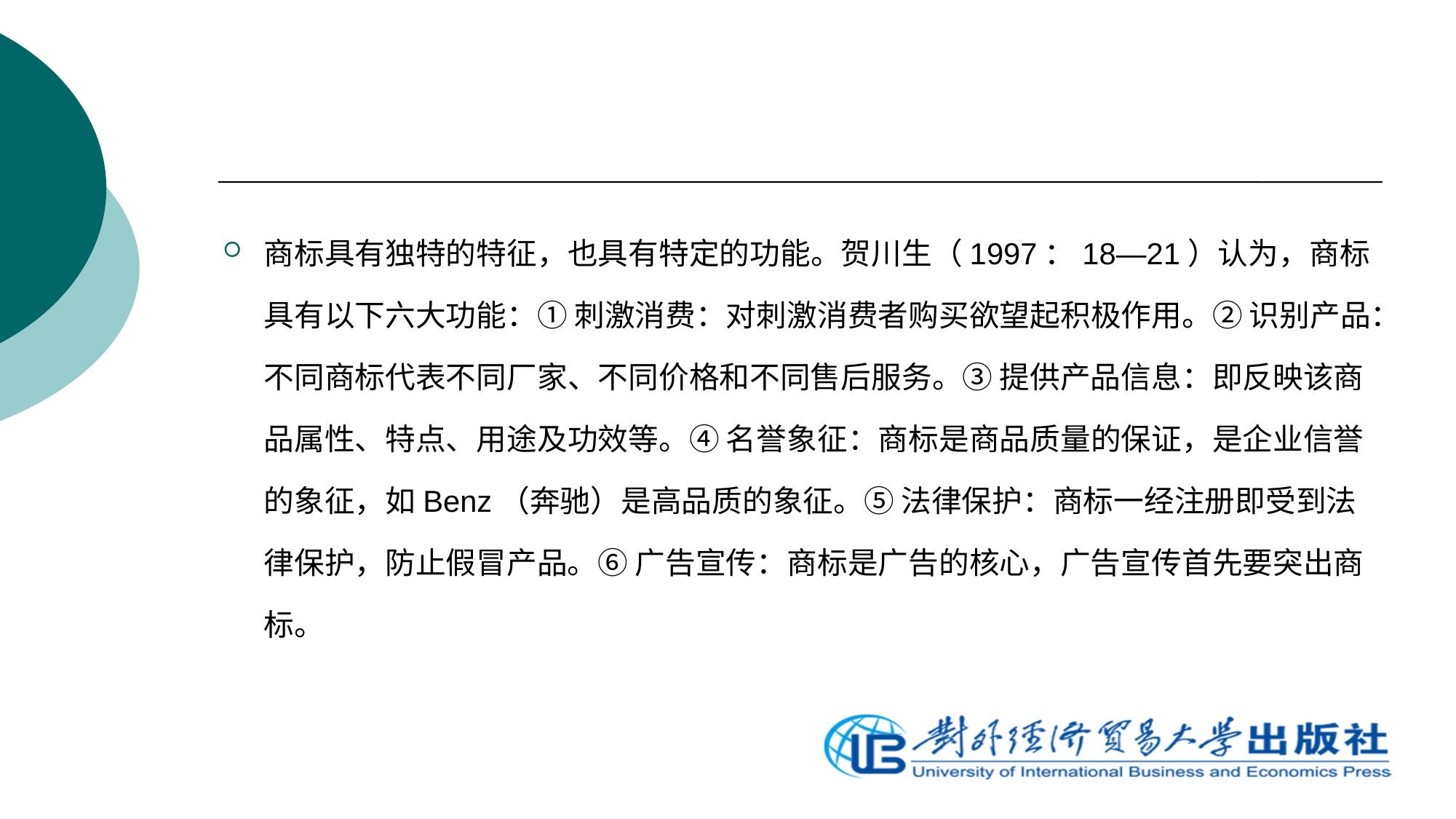

商标具有独特的特征，也具有特定的功能。贺川生（1997：18—21）认为，商标具有以下六大功能：① 刺激消费：对刺激消费者购买欲望起积极作用。② 识别产品：不同商标代表不同厂家、不同价格和不同售后服务。③ 提供产品信息：即反映该商品属性、特点、用途及功效等。④ 名誉象征：商标是商品质量的保证，是企业信誉的象征，如Benz（奔驰）是高品质的象征。⑤ 法律保护：商标一经注册即受到法律保护，防止假冒产品。⑥ 广告宣传：商标是广告的核心，广告宣传首先要突出商标。